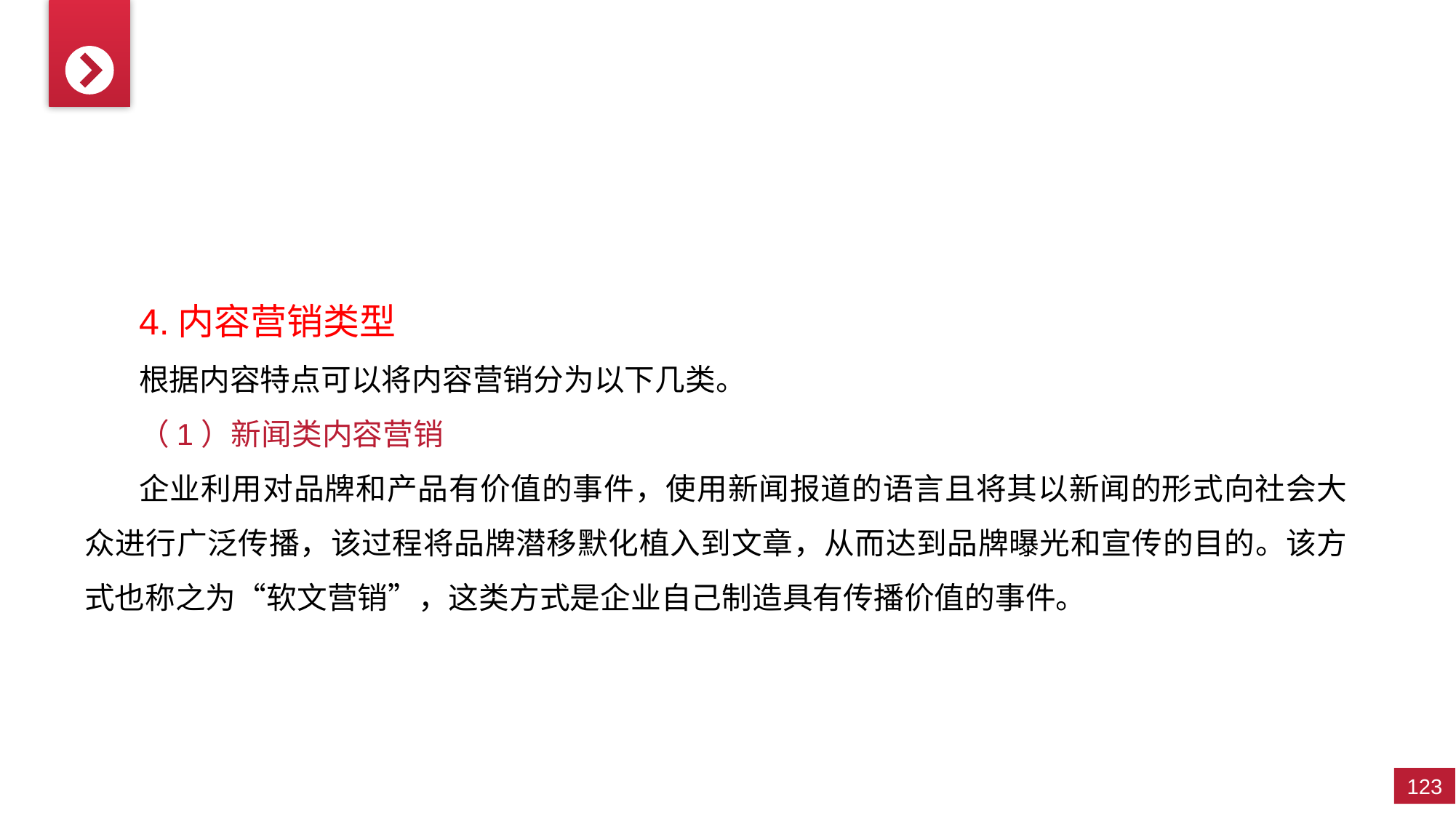

4.内容营销类型
根据内容特点可以将内容营销分为以下几类。
（1）新闻类内容营销
企业利用对品牌和产品有价值的事件，使用新闻报道的语言且将其以新闻的形式向社会大众进行广泛传播，该过程将品牌潜移默化植入到文章，从而达到品牌曝光和宣传的目的。该方式也称之为“软文营销”，这类方式是企业自己制造具有传播价值的事件。